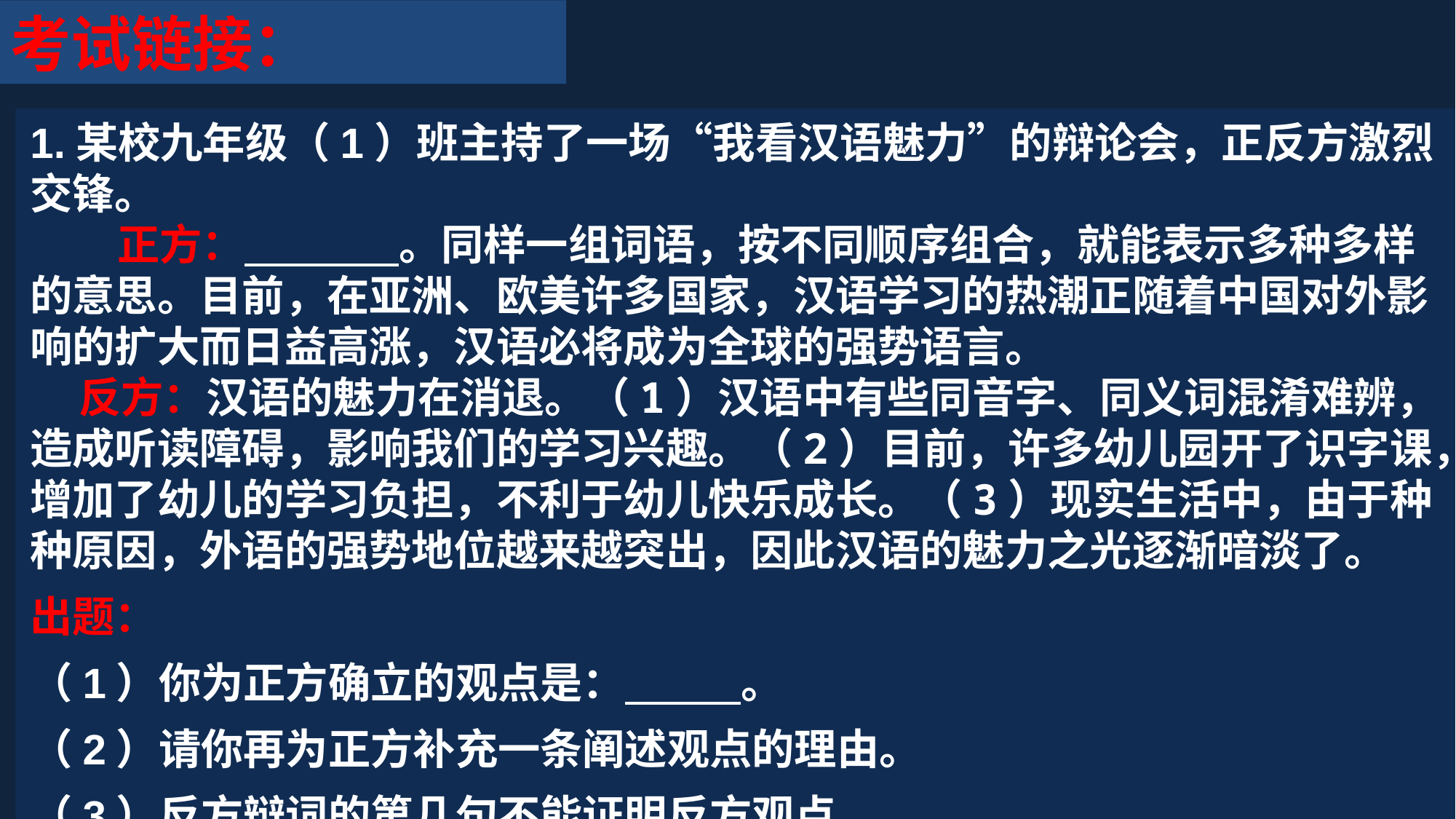

考试链接：
1.某校九年级（1）班主持了一场“我看汉语魅力”的辩论会，正反方激烈交锋。
        正方：                。同样一组词语，按不同顺序组合，就能表示多种多样的意思。目前，在亚洲、欧美许多国家，汉语学习的热潮正随着中国对外影响的扩大而日益高涨，汉语必将成为全球的强势语言。
    反方：汉语的魅力在消退。（1）汉语中有些同音字、同义词混淆难辨，造成听读障碍，影响我们的学习兴趣。（2）目前，许多幼儿园开了识字课，增加了幼儿的学习负担，不利于幼儿快乐成长。（3）现实生活中，由于种种原因，外语的强势地位越来越突出，因此汉语的魅力之光逐渐暗淡了。
出题：
（1）你为正方确立的观点是：            。
（2）请你再为正方补充一条阐述观点的理由。
（3）反方辩词的第几句不能证明反方观点。